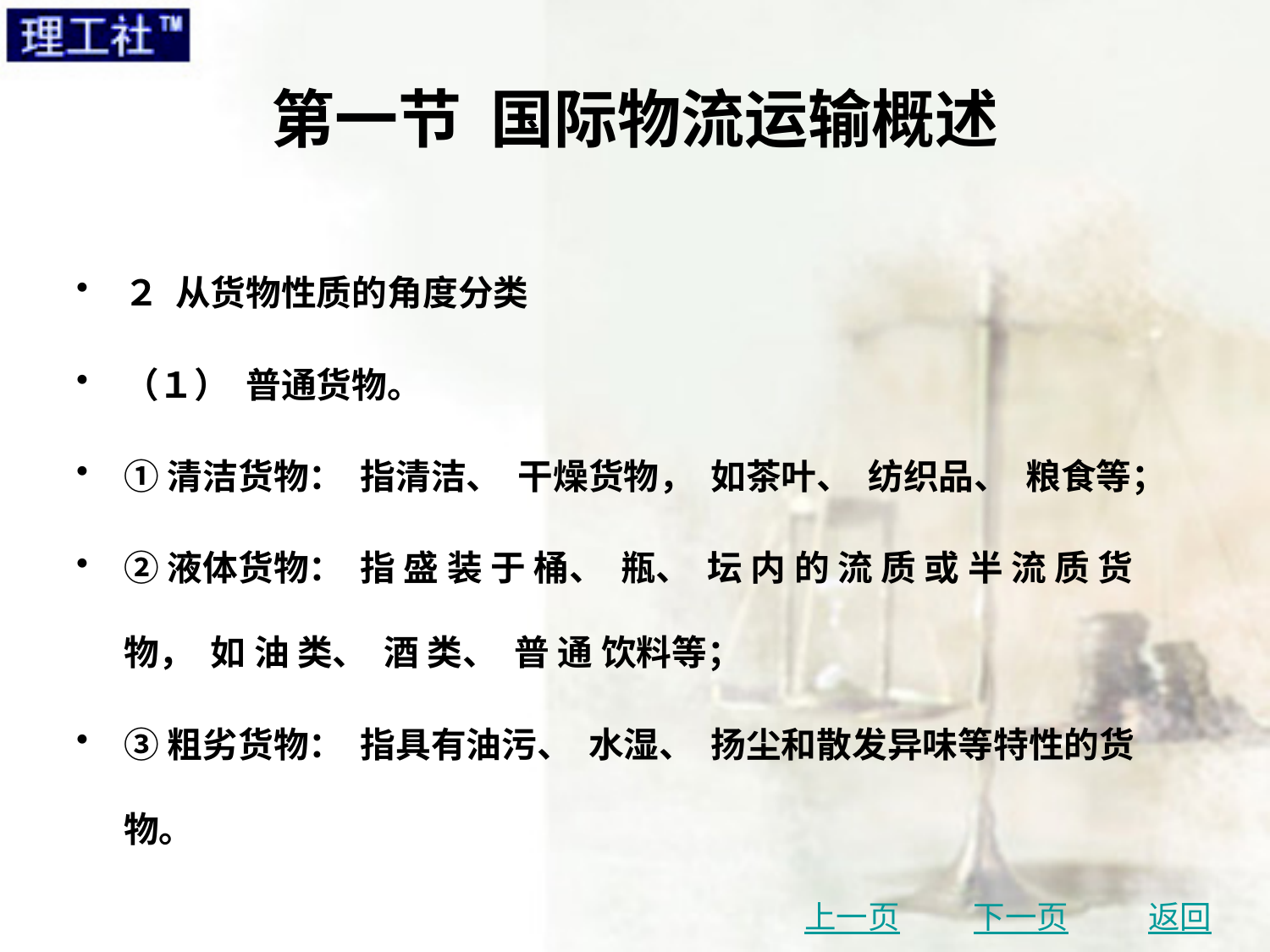

# 第一节  国际物流运输概述
２  从货物性质的角度分类
（１）  普通货物。
①清洁货物：  指清洁、  干燥货物，  如茶叶、  纺织品、  粮食等；
②液体货物：  指 盛 装 于 桶、  瓶、  坛 内 的 流 质 或 半 流 质 货 物，  如 油 类、  酒 类、  普 通 饮料等；
③粗劣货物：  指具有油污、  水湿、  扬尘和散发异味等特性的货物。
上一页
下一页
返回